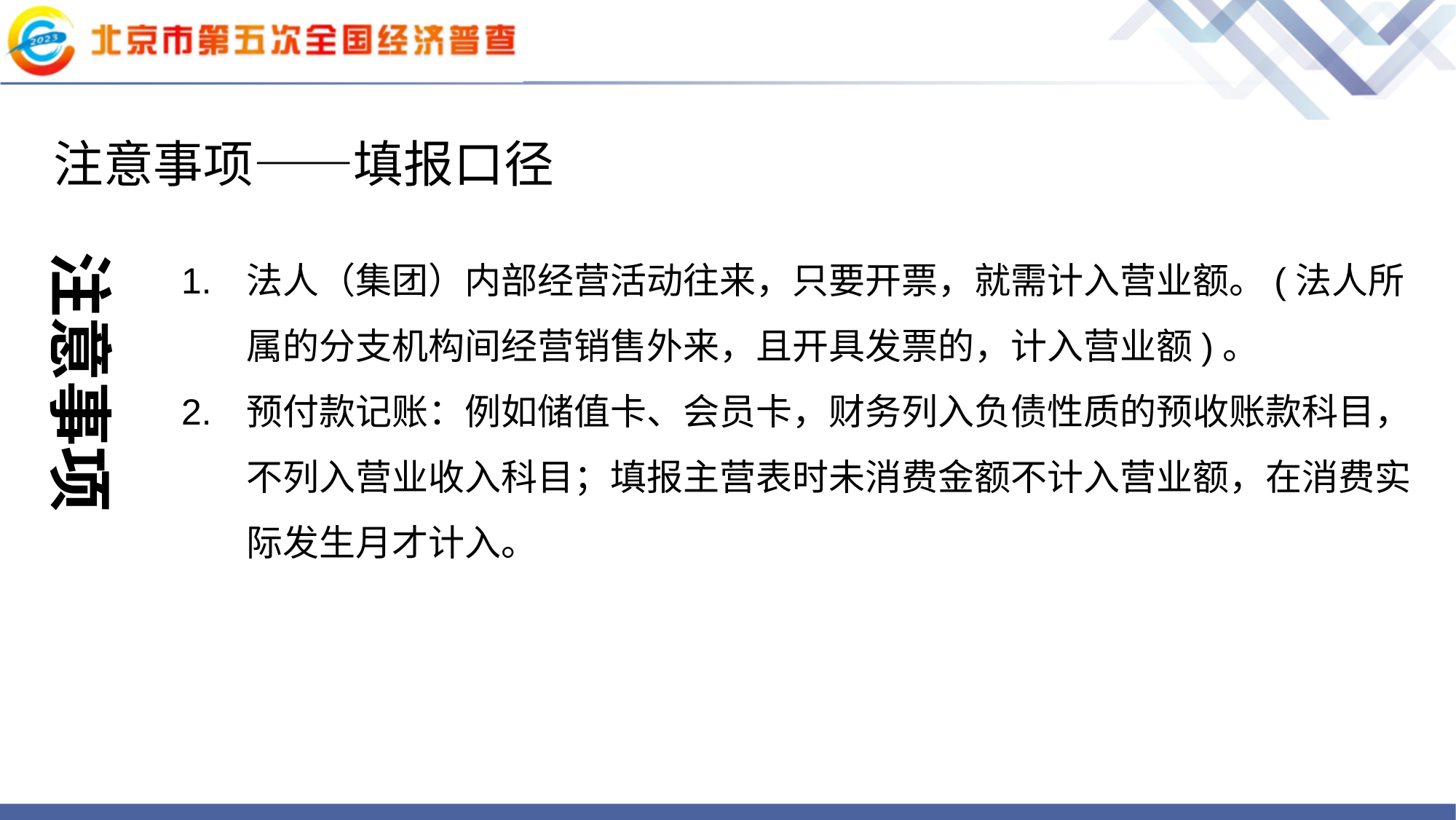

注意事项——填报口径
注意事项
法人（集团）内部经营活动往来，只要开票，就需计入营业额。(法人所属的分支机构间经营销售外来，且开具发票的，计入营业额)。
预付款记账：例如储值卡、会员卡，财务列入负债性质的预收账款科目，不列入营业收入科目；填报主营表时未消费金额不计入营业额，在消费实际发生月才计入。